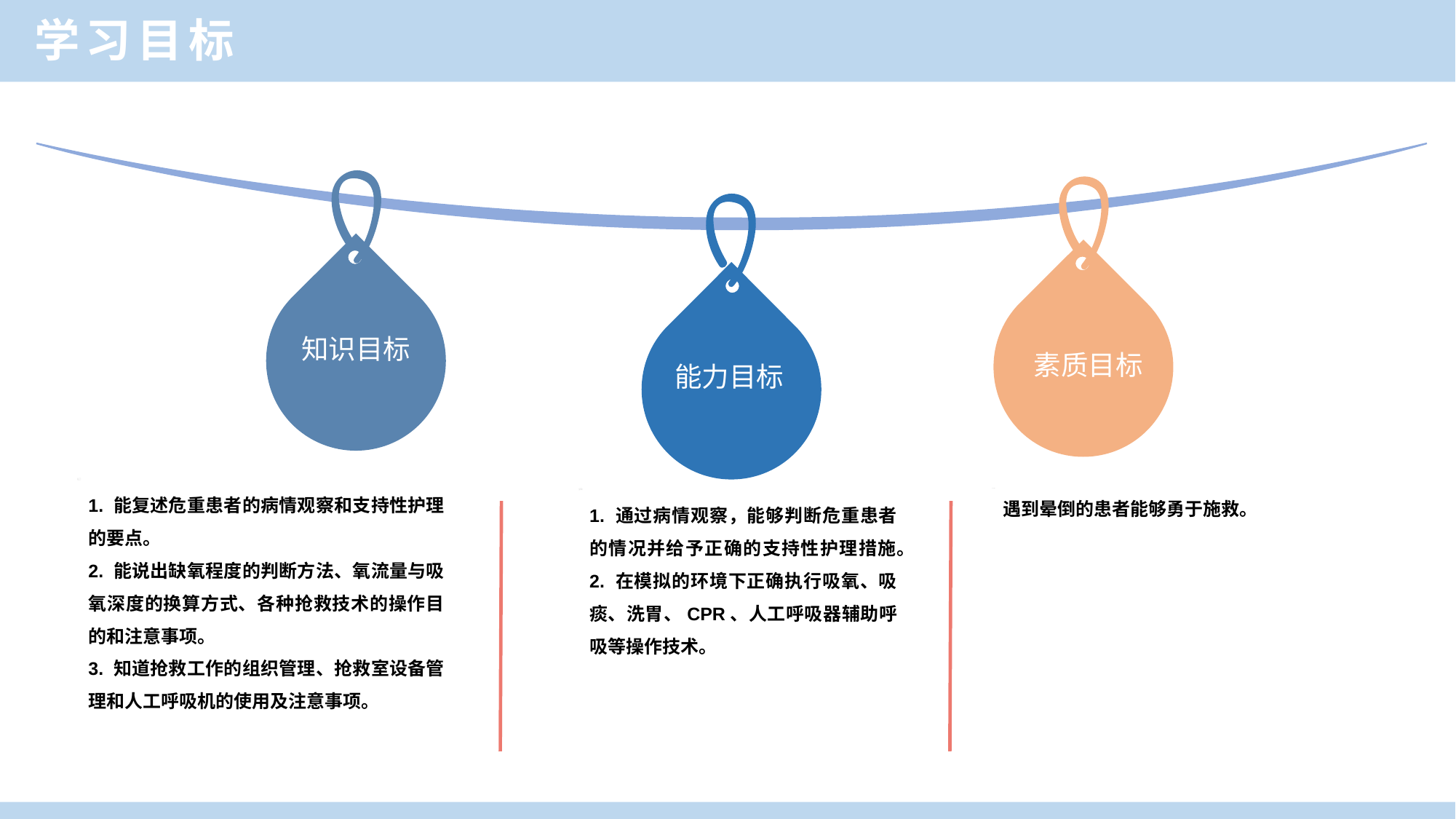

学习目标

知识目标

素质目标

能力目标
1. 能复述危重患者的病情观察和支持性护理的要点。
2. 能说出缺氧程度的判断方法、氧流量与吸氧深度的换算方式、各种抢救技术的操作目的和注意事项。
3. 知道抢救工作的组织管理、抢救室设备管理和人工呼吸机的使用及注意事项。
1. 通过病情观察，能够判断危重患者的情况并给予正确的支持性护理措施。
2. 在模拟的环境下正确执行吸氧、吸痰、洗胃、CPR、人工呼吸器辅助呼吸等操作技术。
遇到晕倒的患者能够勇于施救。